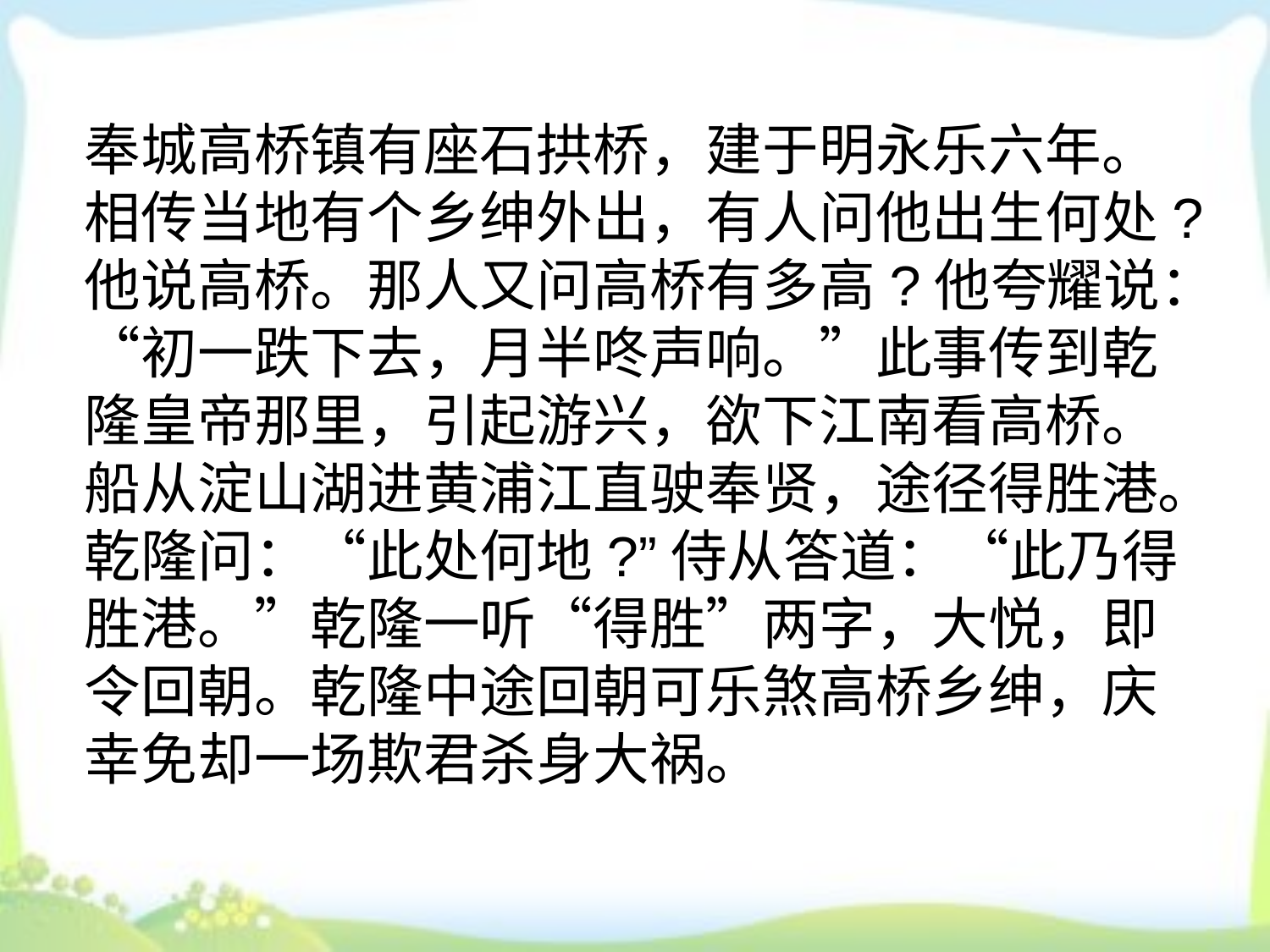

奉城高桥镇有座石拱桥，建于明永乐六年。相传当地有个乡绅外出，有人问他出生何处?他说高桥。那人又问高桥有多高?他夸耀说：“初一跌下去，月半咚声响。”此事传到乾隆皇帝那里，引起游兴，欲下江南看高桥。船从淀山湖进黄浦江直驶奉贤，途径得胜港。乾隆问：“此处何地?”侍从答道：“此乃得胜港。”乾隆一听“得胜”两字，大悦，即令回朝。乾隆中途回朝可乐煞高桥乡绅，庆幸免却一场欺君杀身大祸。